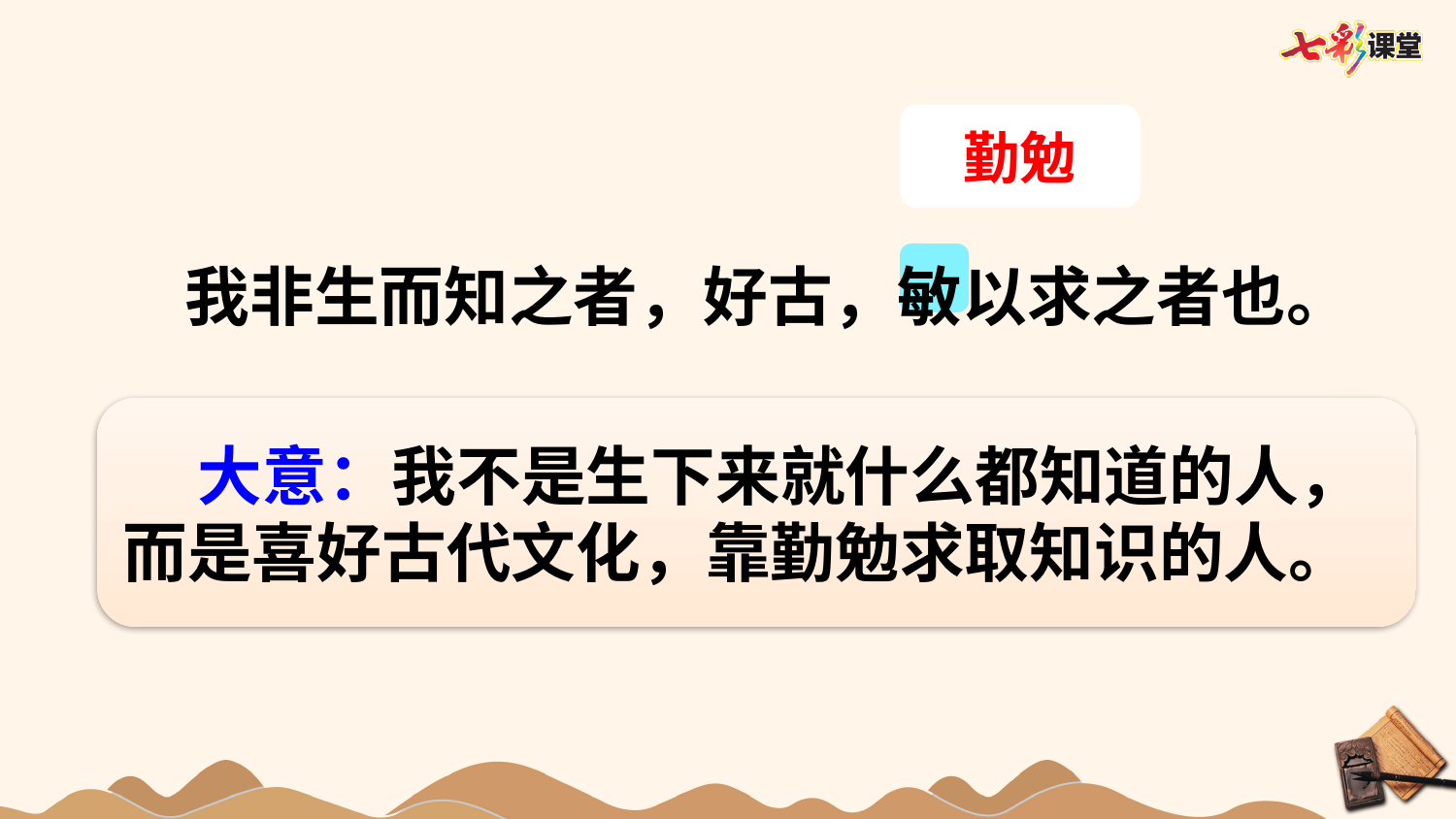

勤勉
 我非生而知之者，好古，敏以求之者也。

    大意：我不是生下来就什么都知道的人，而是喜好古代文化，靠勤勉求取知识的人。